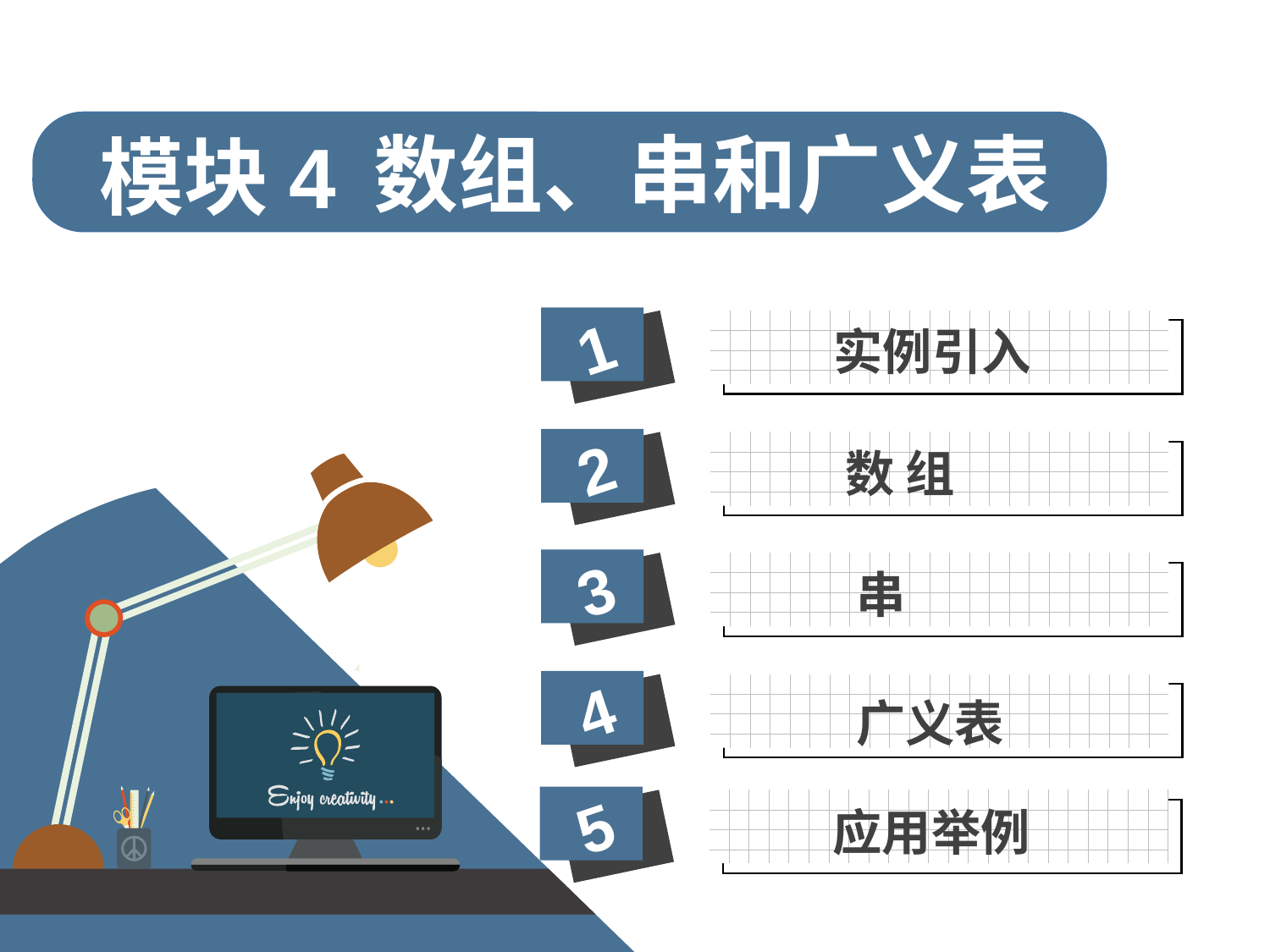

数组、串和广义表
模块4
1

       实例引入

2

        数 组

3

         串

4

         广义表
5

       应用举例